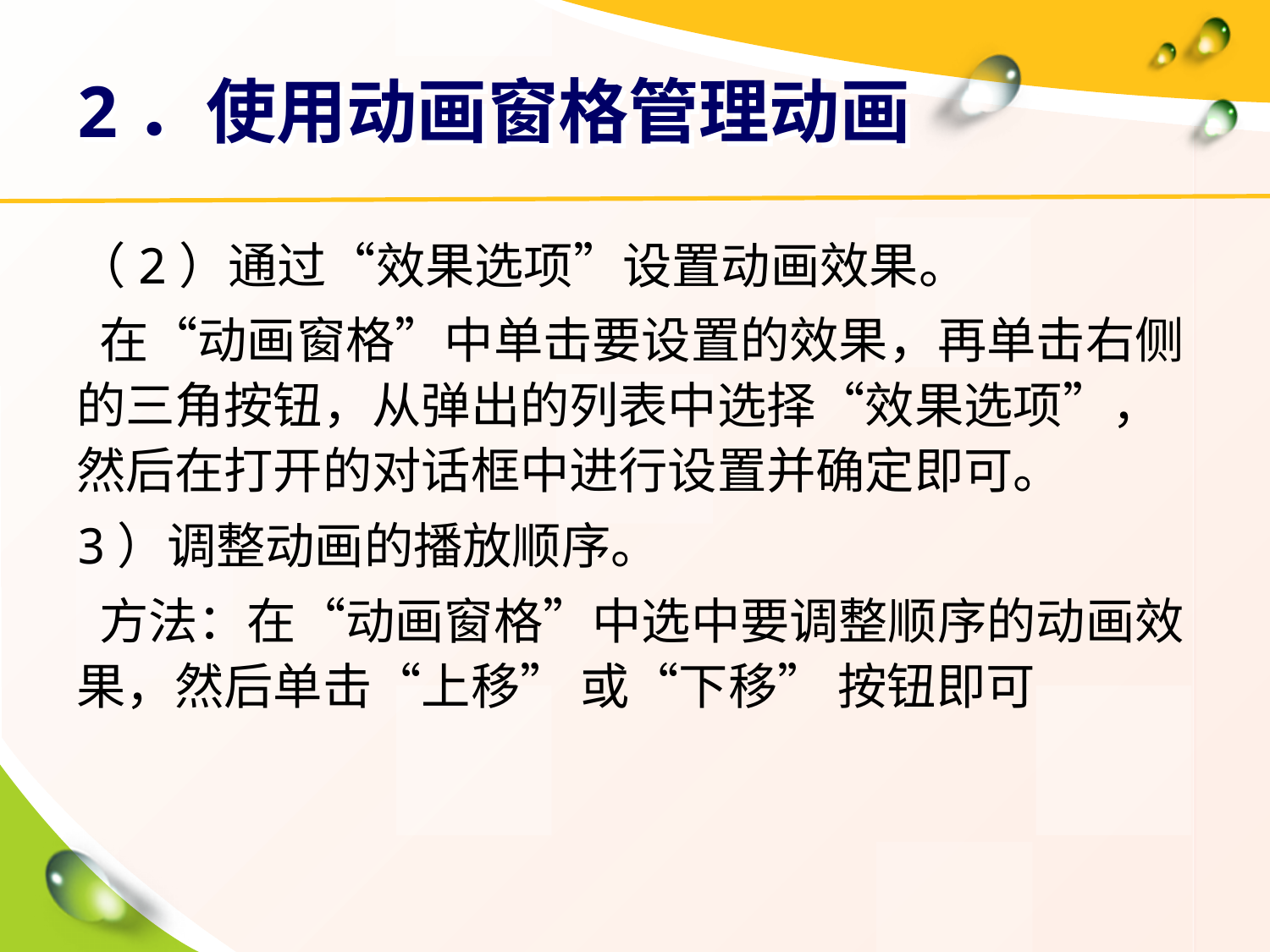

# 2．使用动画窗格管理动画
（2）通过“效果选项”设置动画效果。
 在“动画窗格”中单击要设置的效果，再单击右侧的三角按钮，从弹出的列表中选择“效果选项”，然后在打开的对话框中进行设置并确定即可。
3）调整动画的播放顺序。
 方法：在“动画窗格”中选中要调整顺序的动画效果，然后单击“上移” 或“下移” 按钮即可